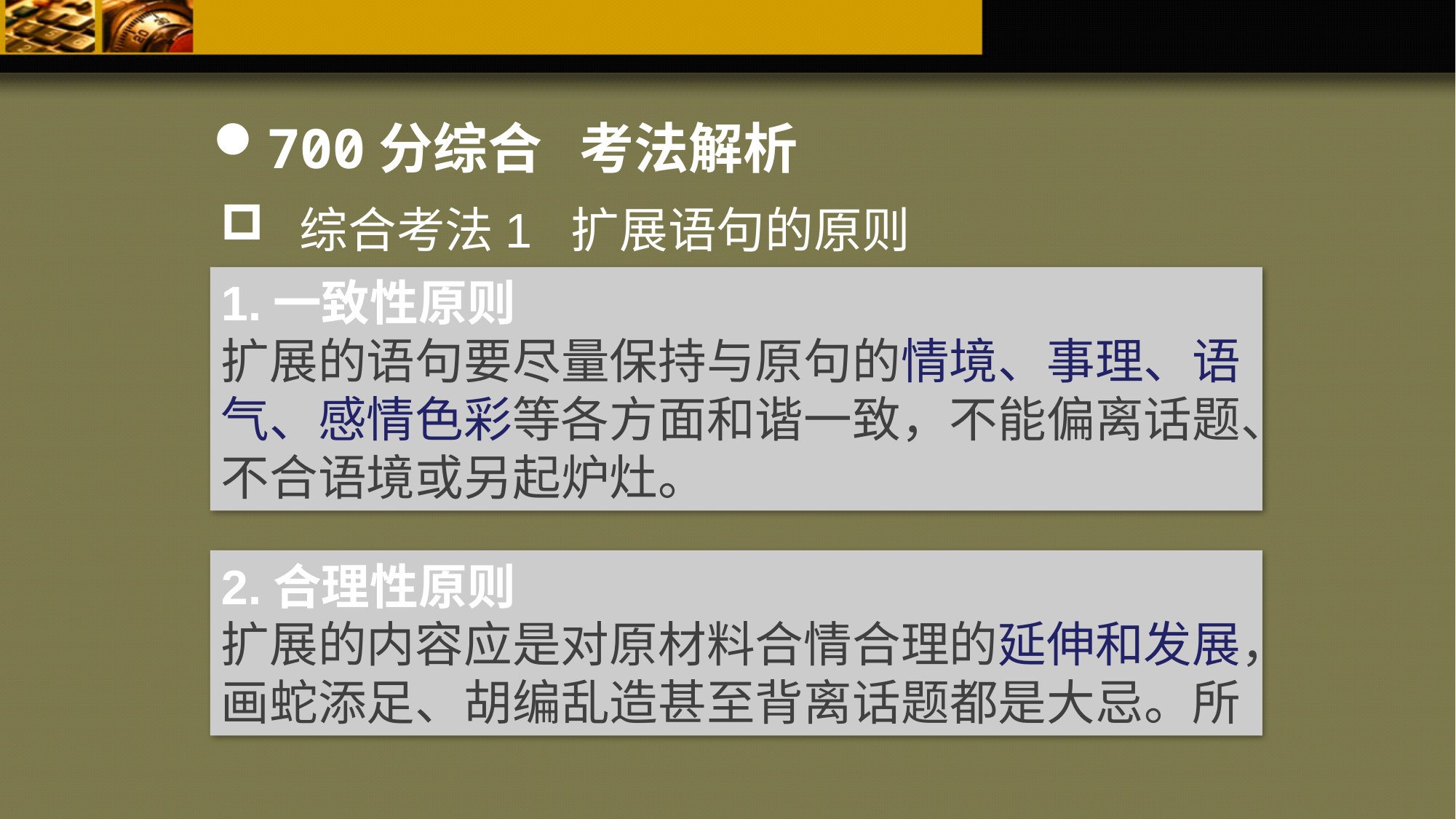

700分综合   考法解析
  综合考法1  扩展语句的原则
1.一致性原则
扩展的语句要尽量保持与原句的情境、事理、语气、感情色彩等各方面和谐一致，不能偏离话题、不合语境或另起炉灶。
2.合理性原则
扩展的内容应是对原材料合情合理的延伸和发展，画蛇添足、胡编乱造甚至背离话题都是大忌。所